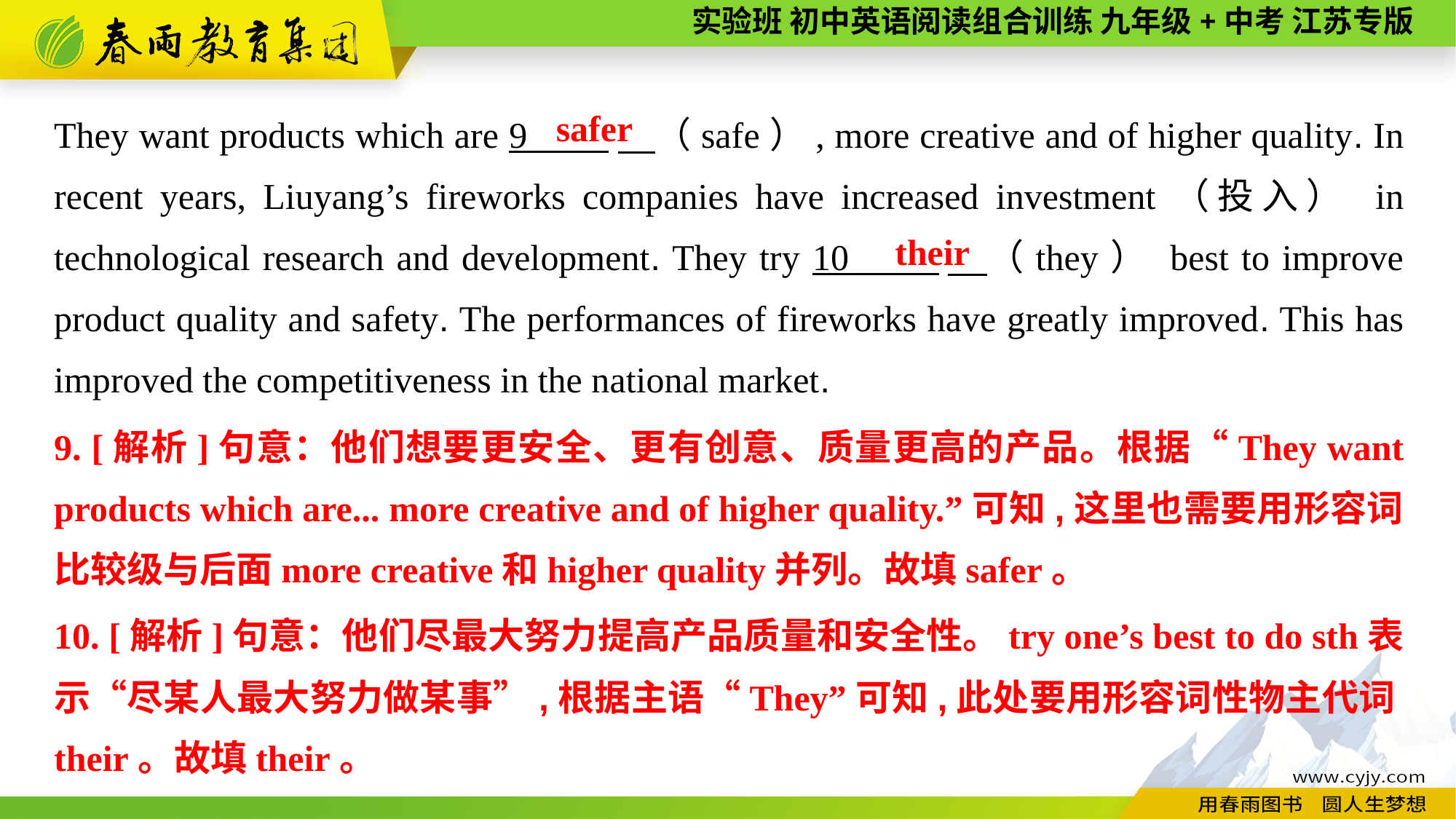

They want products which are 9        　（safe）, more creative and of higher quality. In recent years, Liuyang’s fireworks companies have increased investment（投入） in technological research and development. They try 10       　（they） best to improve product quality and safety. The performances of fireworks have greatly improved. This has improved the competitiveness in the national market.
safer
their
9. [解析]句意：他们想要更安全、更有创意、质量更高的产品。根据“They want products which are... more creative and of higher quality.”可知,这里也需要用形容词比较级与后面more creative和higher quality并列。故填safer。
10. [解析]句意：他们尽最大努力提高产品质量和安全性。try one’s best to do sth表示“尽某人最大努力做某事”,根据主语“They”可知,此处要用形容词性物主代词their。故填their。